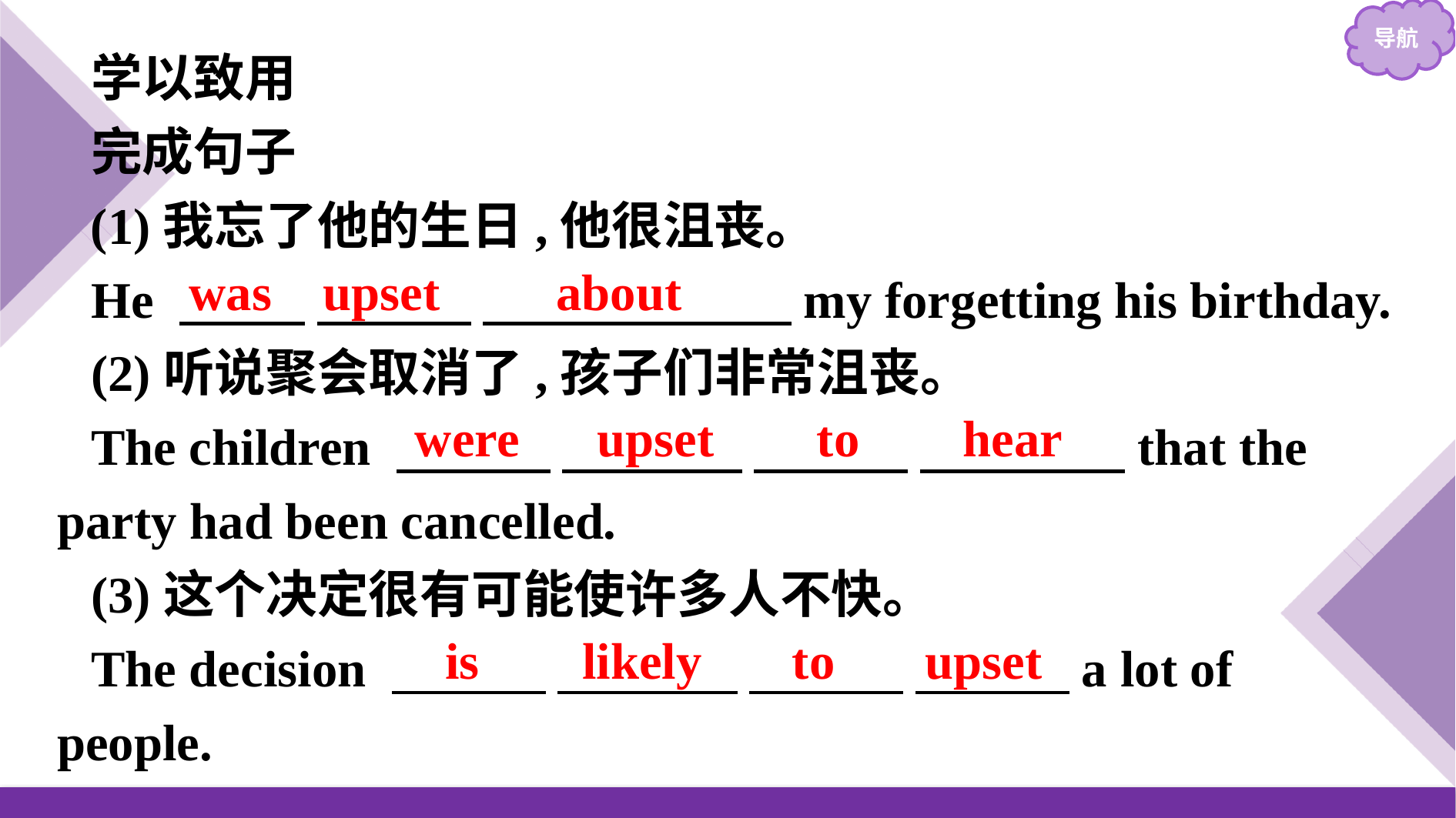

学以致用
完成句子
(1)我忘了他的生日,他很沮丧。
He 　  　 　　　 　　　　　　my forgetting his birthday.
(2)听说聚会取消了,孩子们非常沮丧。
The children 　　　 　　 　 　　　 　　　　that the party had been cancelled.
(3)这个决定很有可能使许多人不快。
The decision 　　　  　　　 　　　 　　　a lot of people.
was    upset         about
were      upset        to        hear
is        likely       to       upset